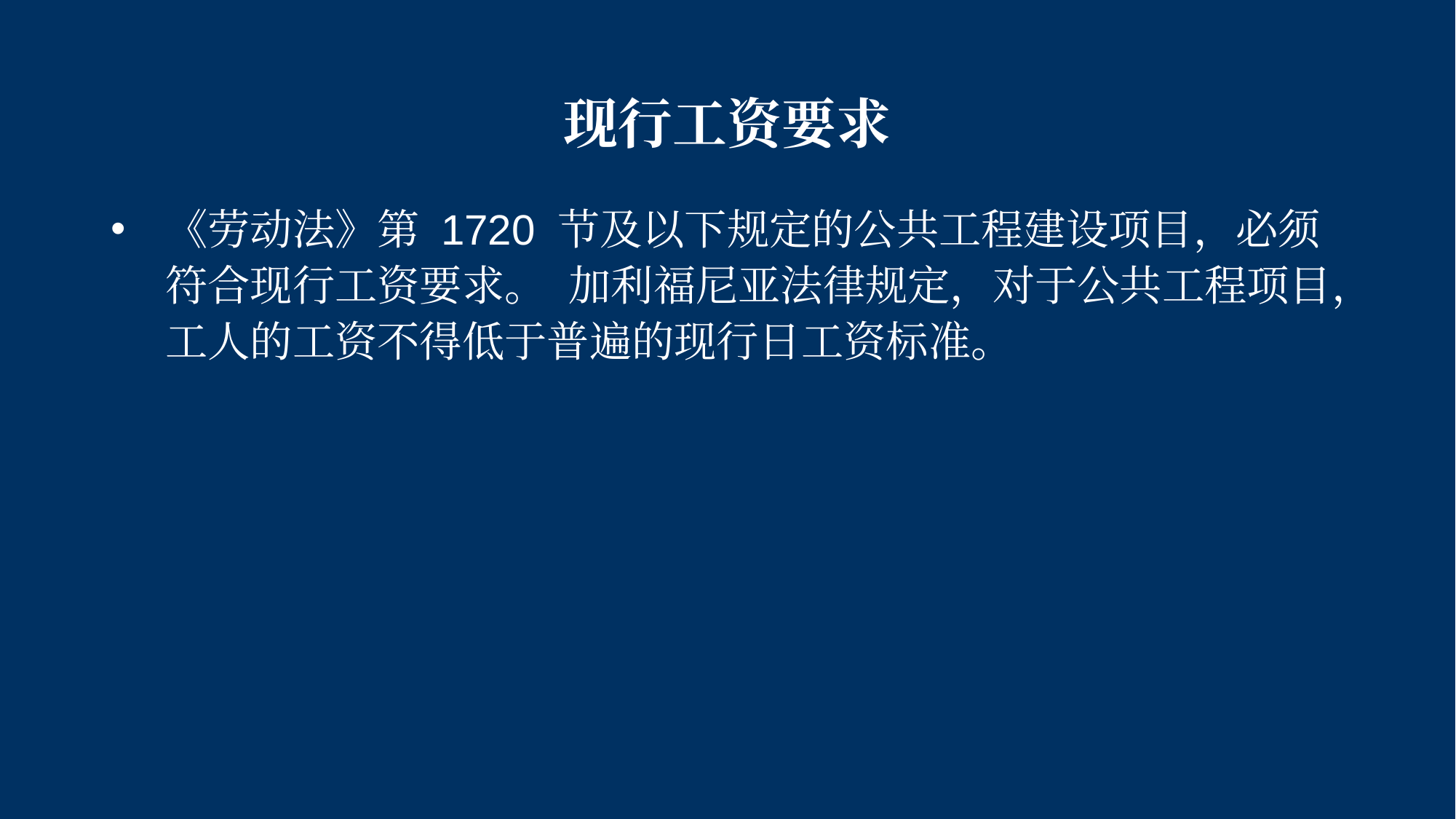

# 现行工资要求
《劳动法》第 1720 节及以下规定的公共工程建设项目，必须符合现行工资要求。  加利福尼亚法律规定，对于公共工程项目，工人的工资不得低于普遍的现行日工资标准。